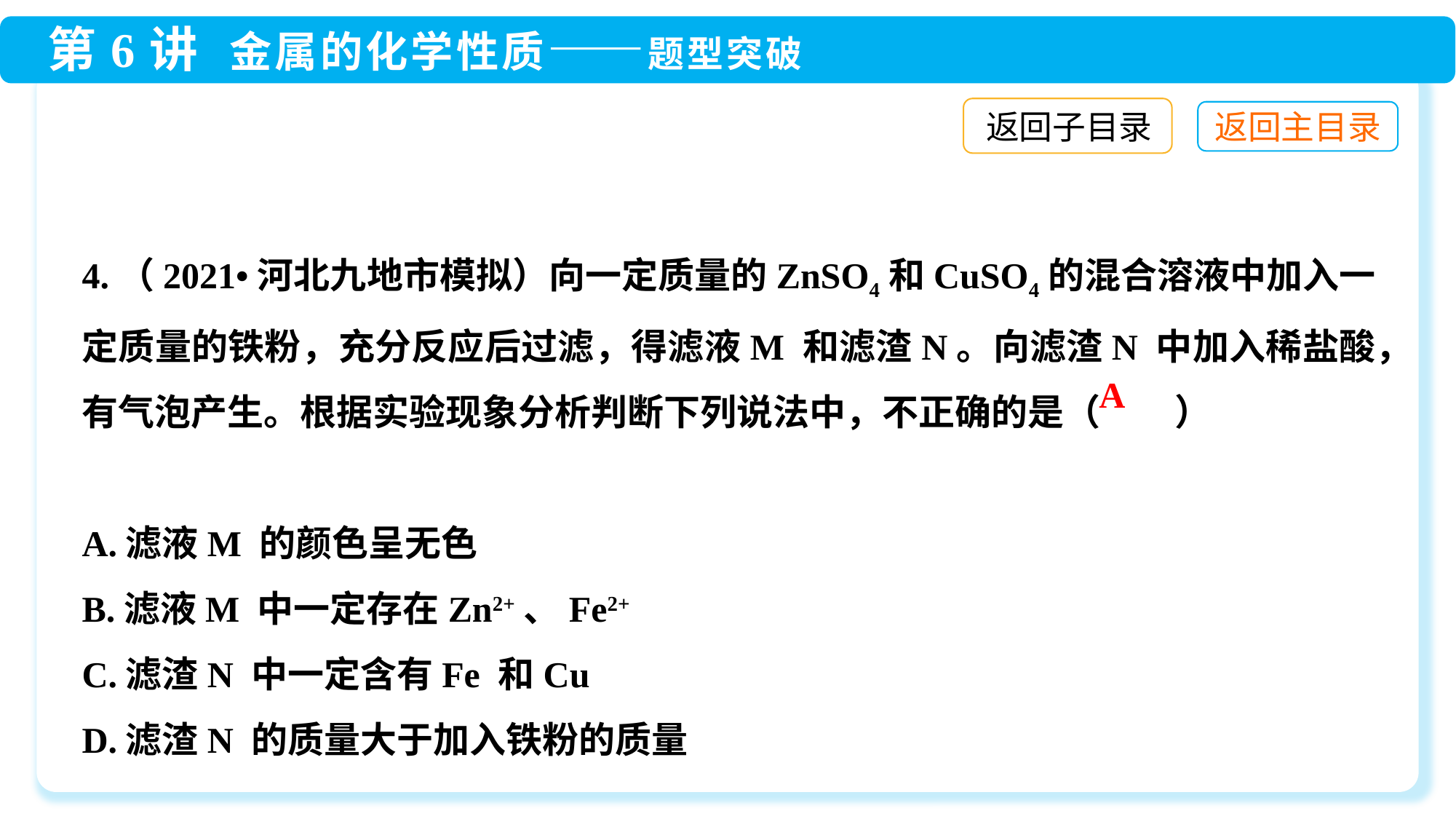

返回子目录
4.（2021•河北九地市模拟）向一定质量的ZnSO4和CuSO4的混合溶液中加入一定质量的铁粉，充分反应后过滤，得滤液M 和滤渣N。向滤渣N 中加入稀盐酸，有气泡产生。根据实验现象分析判断下列说法中，不正确的是（         ）

A.滤液M 的颜色呈无色
B.滤液M 中一定存在Zn2+、Fe2+
C.滤渣N 中一定含有Fe 和Cu
D.滤渣N 的质量大于加入铁粉的质量
A